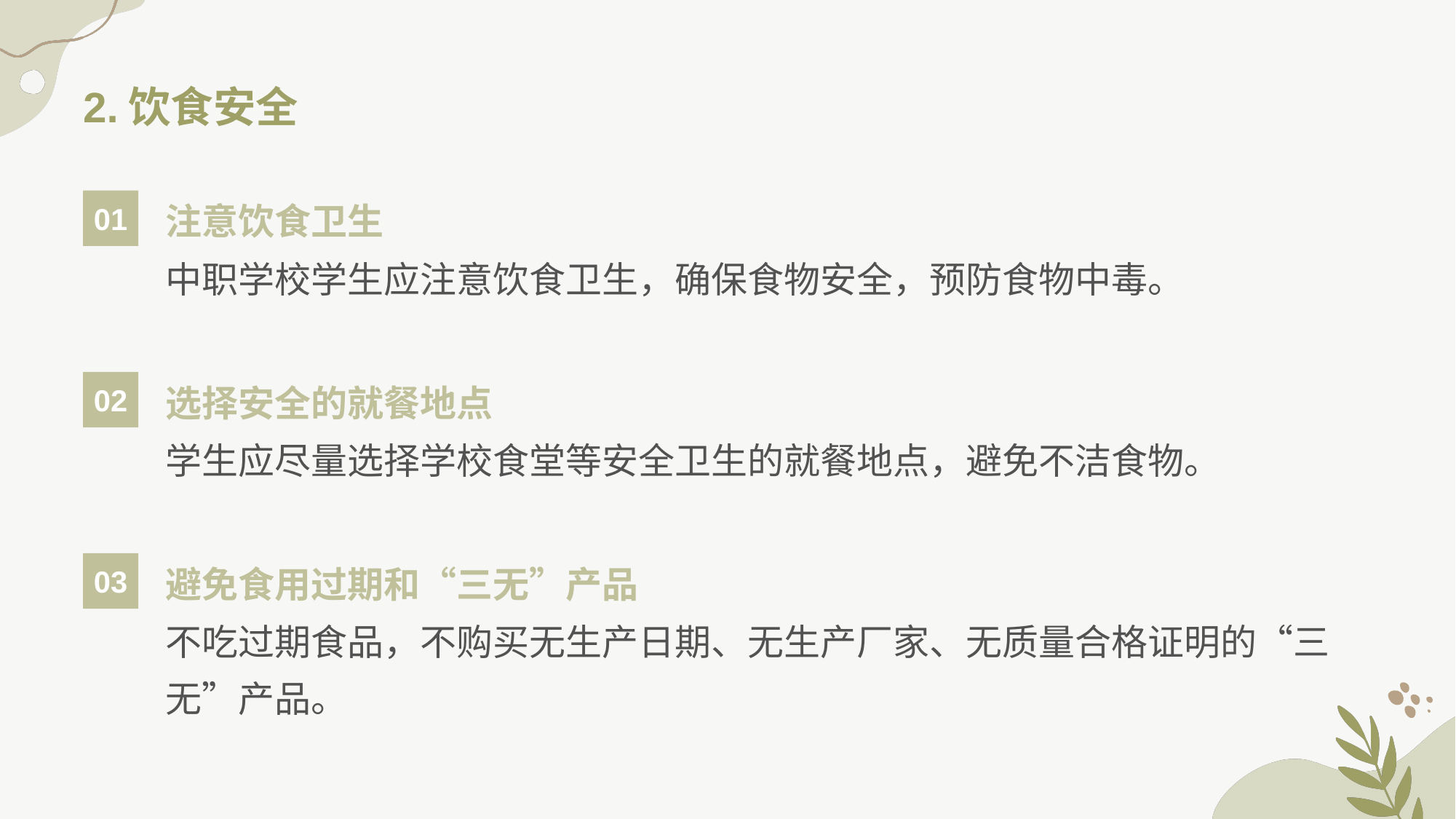

2.饮食安全
01
注意饮食卫生
中职学校学生应注意饮食卫生，确保食物安全，预防食物中毒。
02
选择安全的就餐地点
学生应尽量选择学校食堂等安全卫生的就餐地点，避免不洁食物。
03
避免食用过期和“三无”产品
不吃过期食品，不购买无生产日期、无生产厂家、无质量合格证明的“三无”产品。